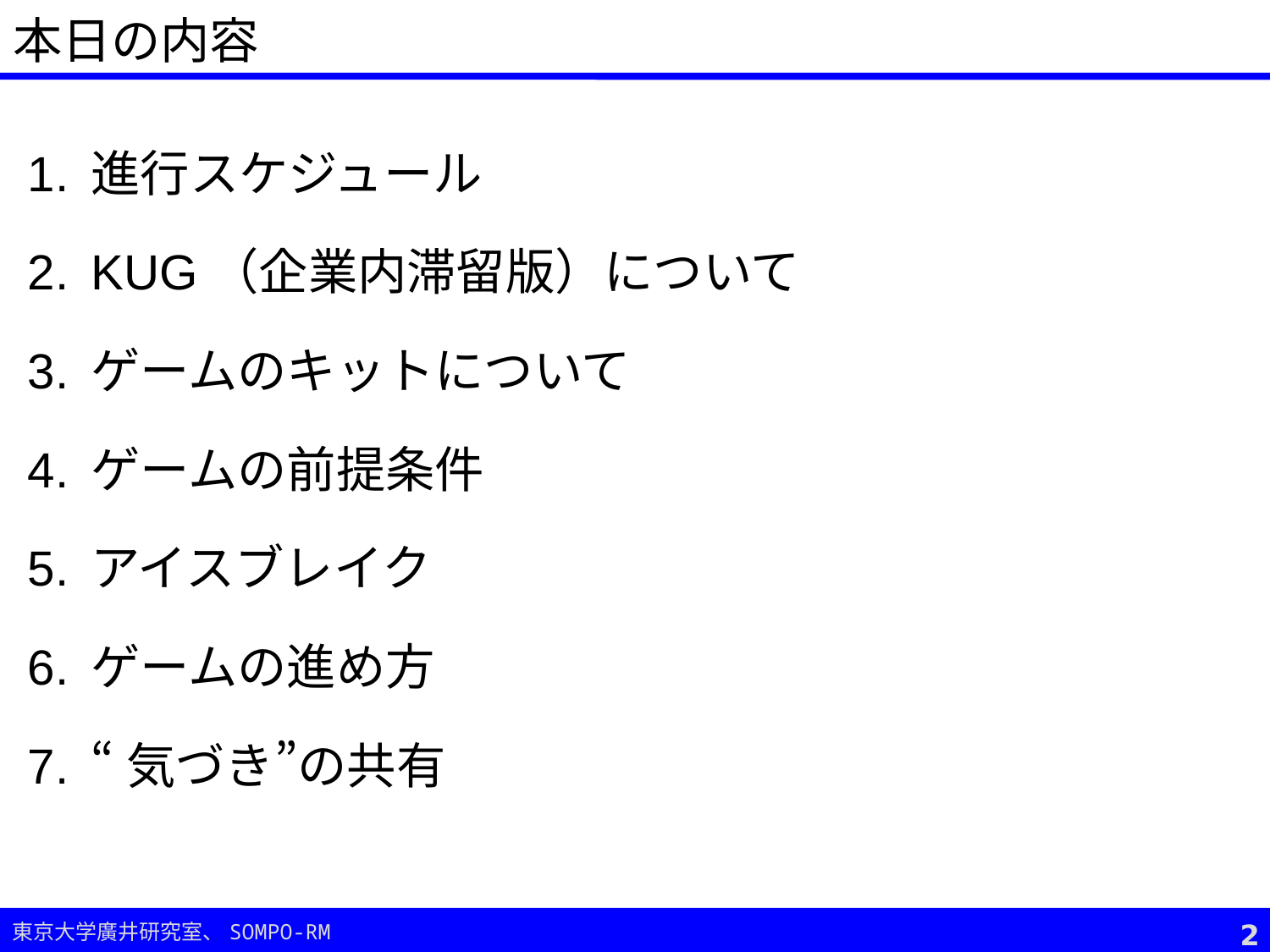

本日の内容
進行スケジュール
KUG（企業内滞留版）について
ゲームのキットについて
ゲームの前提条件
アイスブレイク
ゲームの進め方
“気づき”の共有
2